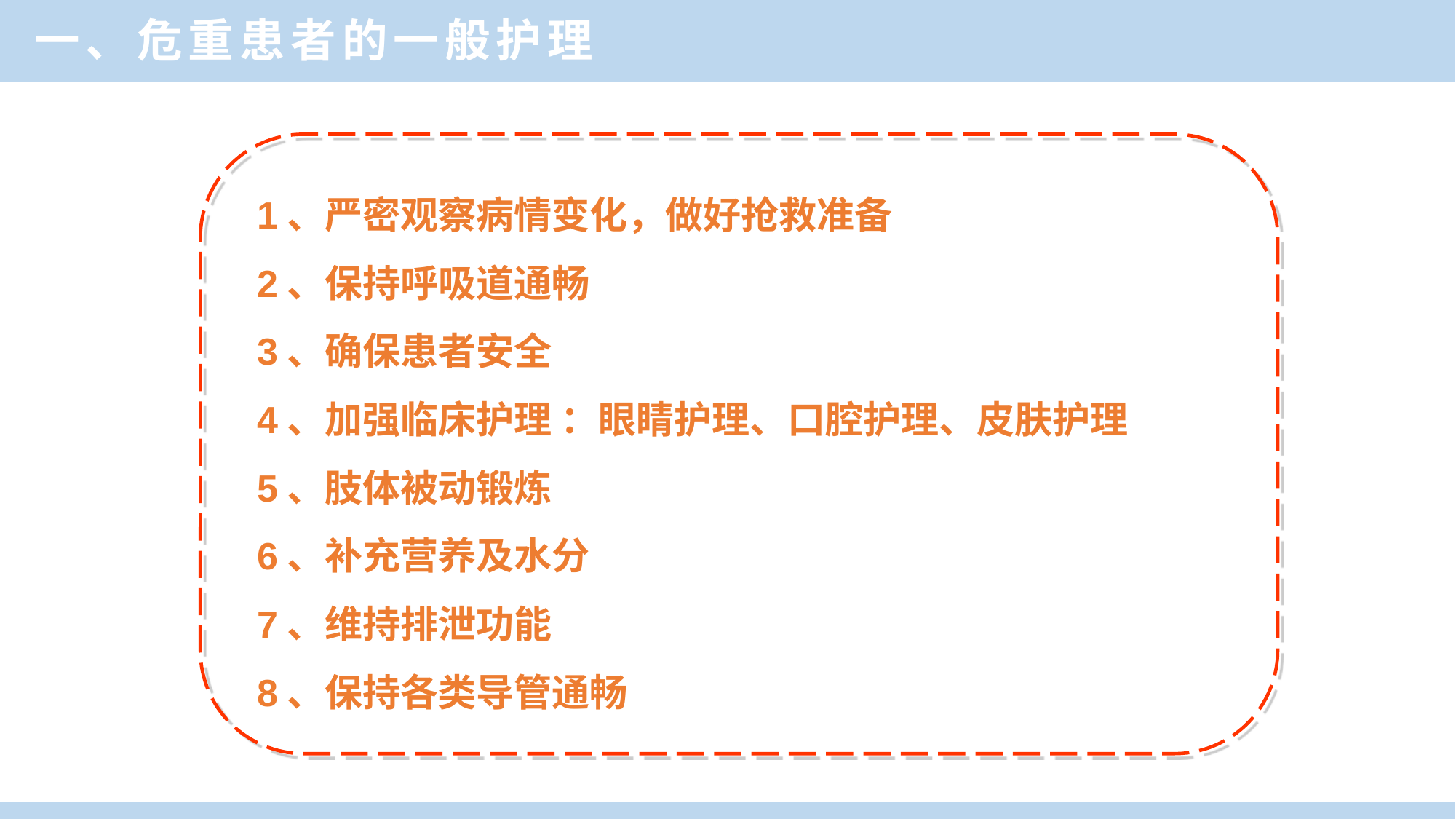

一、危重患者的一般护理

1、严密观察病情变化，做好抢救准备
2、保持呼吸道通畅
3、确保患者安全
4、加强临床护理 ：眼睛护理、口腔护理、皮肤护理
5、肢体被动锻炼
6、补充营养及水分
7、维持排泄功能
8、保持各类导管通畅